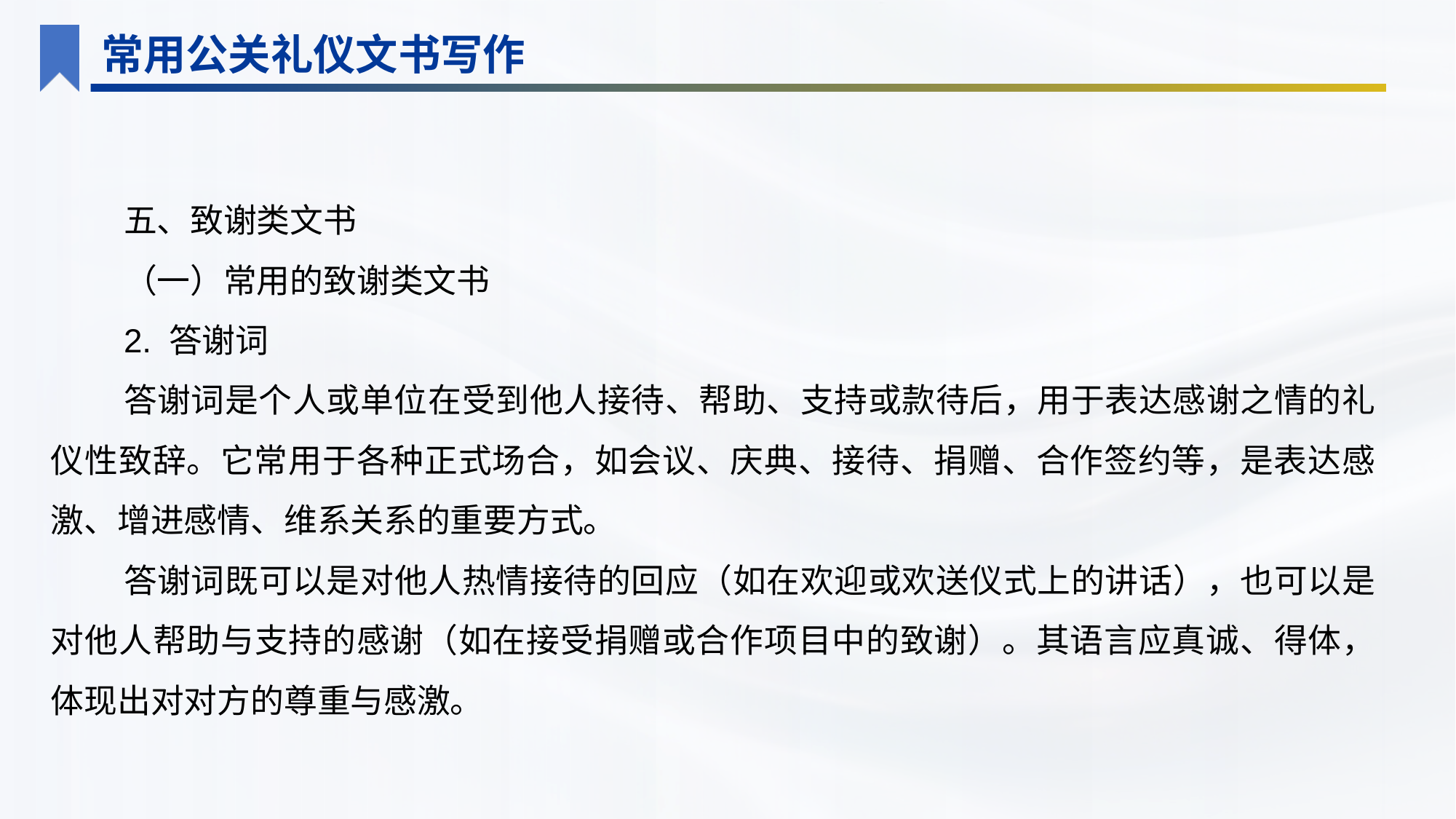

常用公关礼仪文书写作
五、致谢类文书
（一）常用的致谢类文书
2. 答谢词
答谢词是个人或单位在受到他人接待、帮助、支持或款待后，用于表达感谢之情的礼仪性致辞。它常用于各种正式场合，如会议、庆典、接待、捐赠、合作签约等，是表达感激、增进感情、维系关系的重要方式。
答谢词既可以是对他人热情接待的回应（如在欢迎或欢送仪式上的讲话），也可以是对他人帮助与支持的感谢（如在接受捐赠或合作项目中的致谢）。其语言应真诚、得体，体现出对对方的尊重与感激。